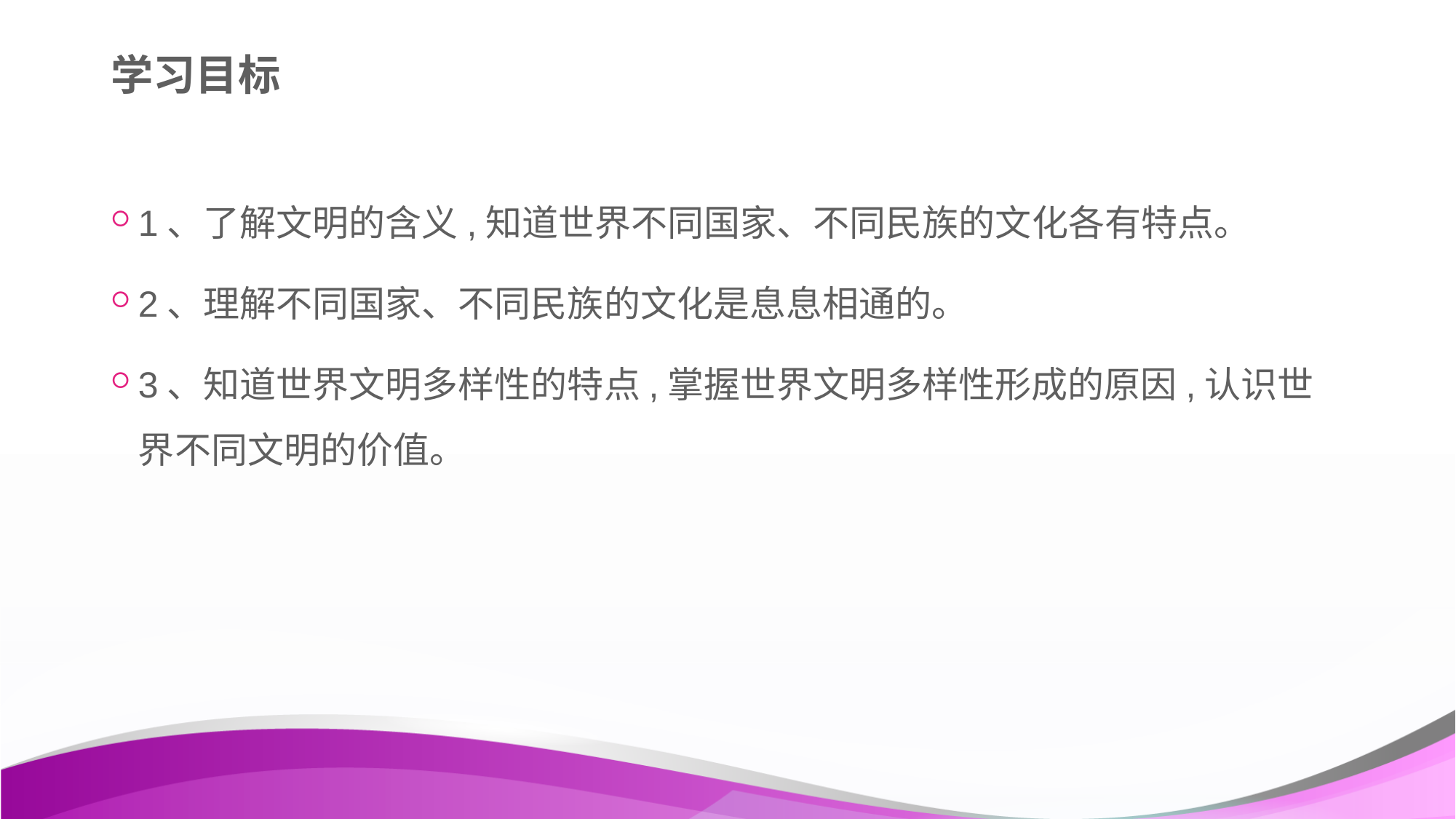

# 学习目标
1、了解文明的含义,知道世界不同国家、不同民族的文化各有特点。
2、理解不同国家、不同民族的文化是息息相通的。
3、知道世界文明多样性的特点,掌握世界文明多样性形成的原因,认识世界不同文明的价值。